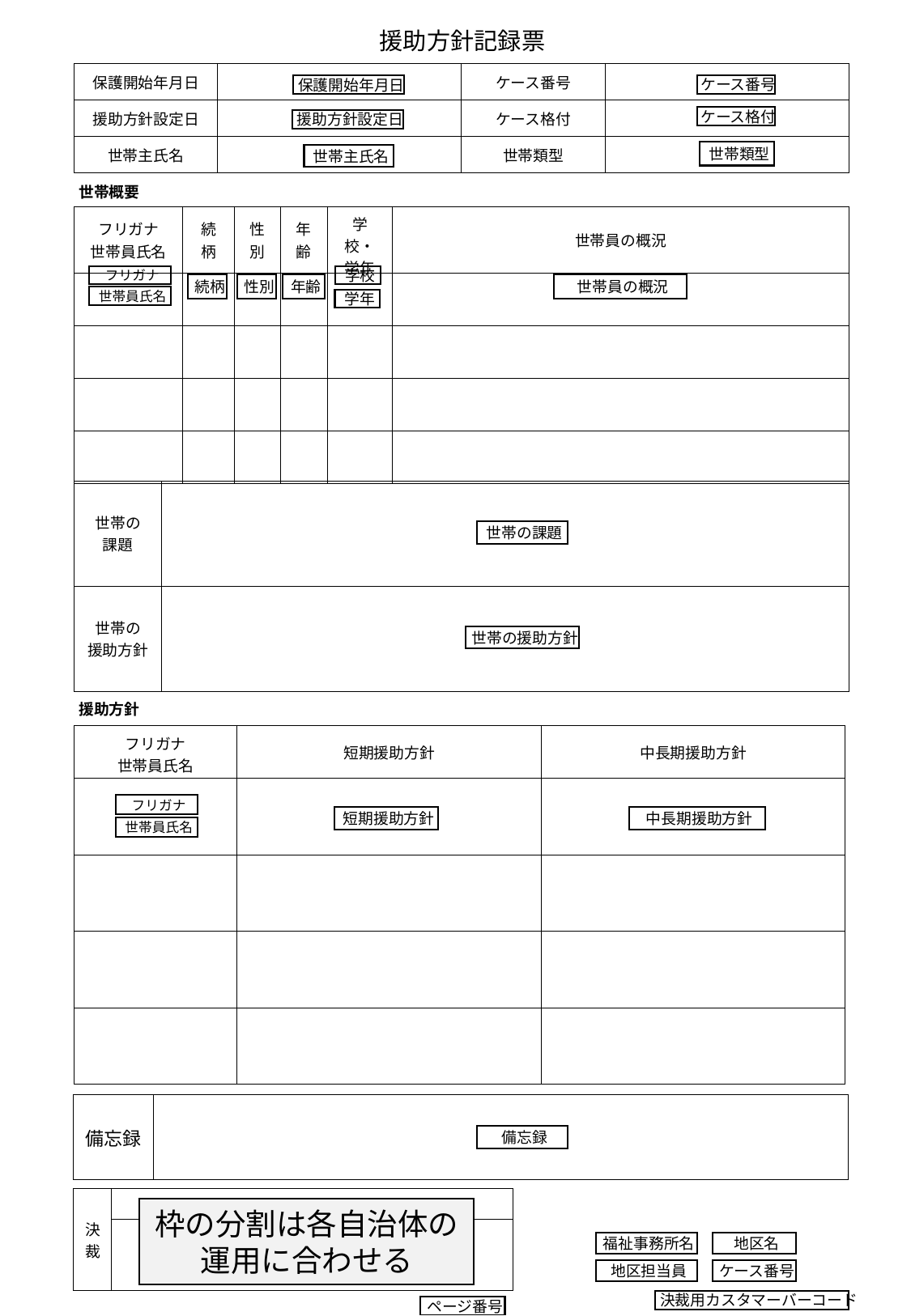

援助方針記録票
| 保護開始年月日 |  | ケース番号 |  |
| --- | --- | --- | --- |
| 援助方針設定日 |  | ケース格付 |  |
| 世帯主氏名 |  | 世帯類型 |  |
ケース番号
保護開始年月日
ケース格付
援助方針設定日
世帯類型
世帯主氏名
世帯概要
| フリガナ 世帯員氏名 | 続柄 | 性別 | 年齢 | 学校・学年 | 世帯員の概況 |
| --- | --- | --- | --- | --- | --- |
|  |  |  |  |  |  |
|  |  |  |  |  |  |
|  |  |  |  |  |  |
|  |  |  |  |  |  |
フリガナ
学校
年齢
世帯員の概況
続柄
性別
世帯員氏名
学年
| 世帯の 課題 |  |
| --- | --- |
| 世帯の 援助方針 |  |
世帯の課題
世帯の援助方針
援助方針
| フリガナ 世帯員氏名 | 短期援助方針 | 中長期援助方針 |
| --- | --- | --- |
|  |  |  |
|  |  |  |
|  |  |  |
|  |  |  |
フリガナ
短期援助方針
中長期援助方針
世帯員氏名
| 備忘録 |  |
| --- | --- |
備忘録
| 決裁 |  |
| --- | --- |
|  |  |
枠の分割は各自治体の運用に合わせる
福祉事務所名
地区名
ケース番号
地区担当員
決裁用カスタマーバーコード
ページ番号